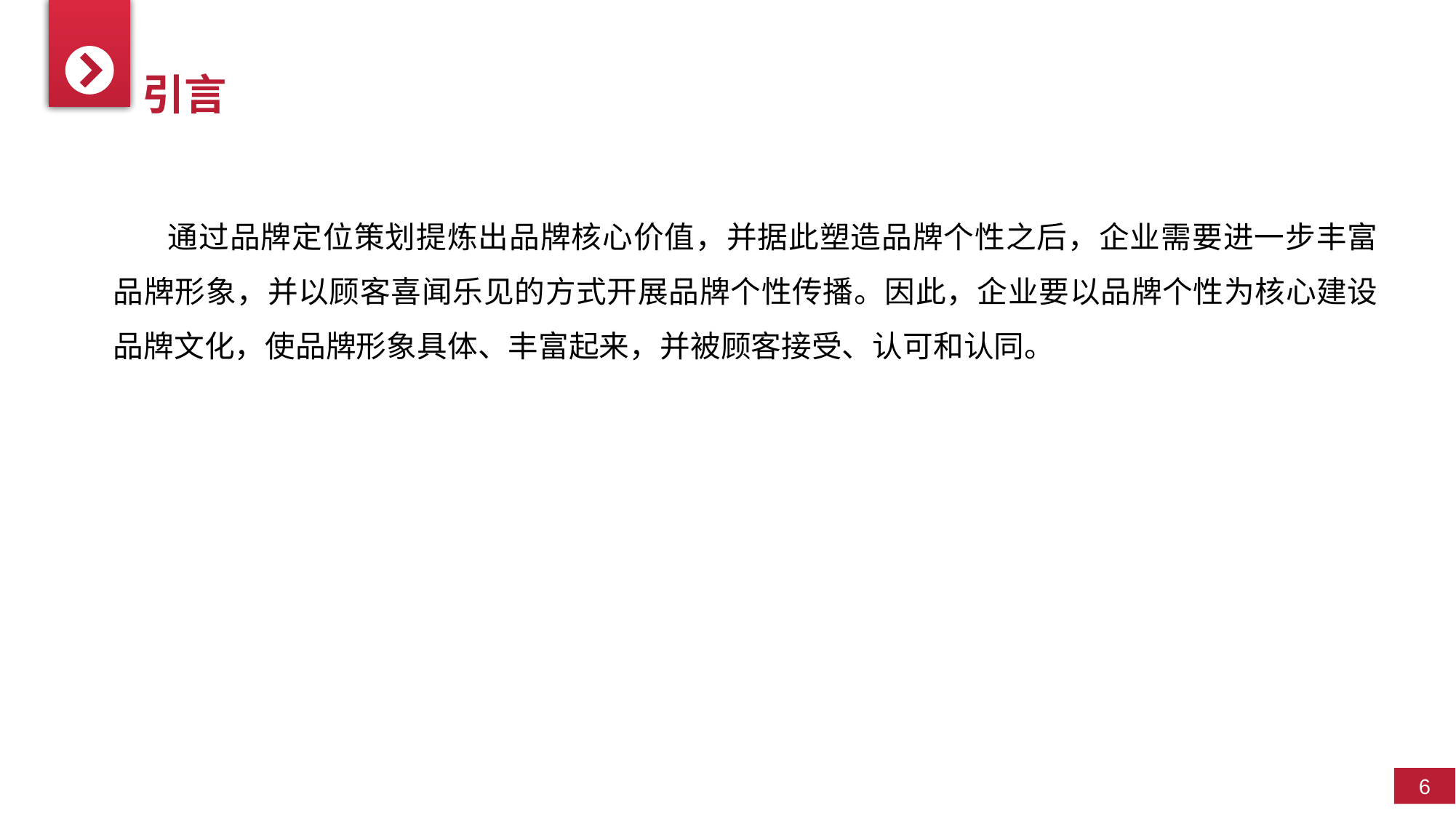

引言

通过品牌定位策划提炼出品牌核心价值，并据此塑造品牌个性之后，企业需要进一步丰富品牌形象，并以顾客喜闻乐见的方式开展品牌个性传播。因此，企业要以品牌个性为核心建设品牌文化，使品牌形象具体、丰富起来，并被顾客接受、认可和认同。